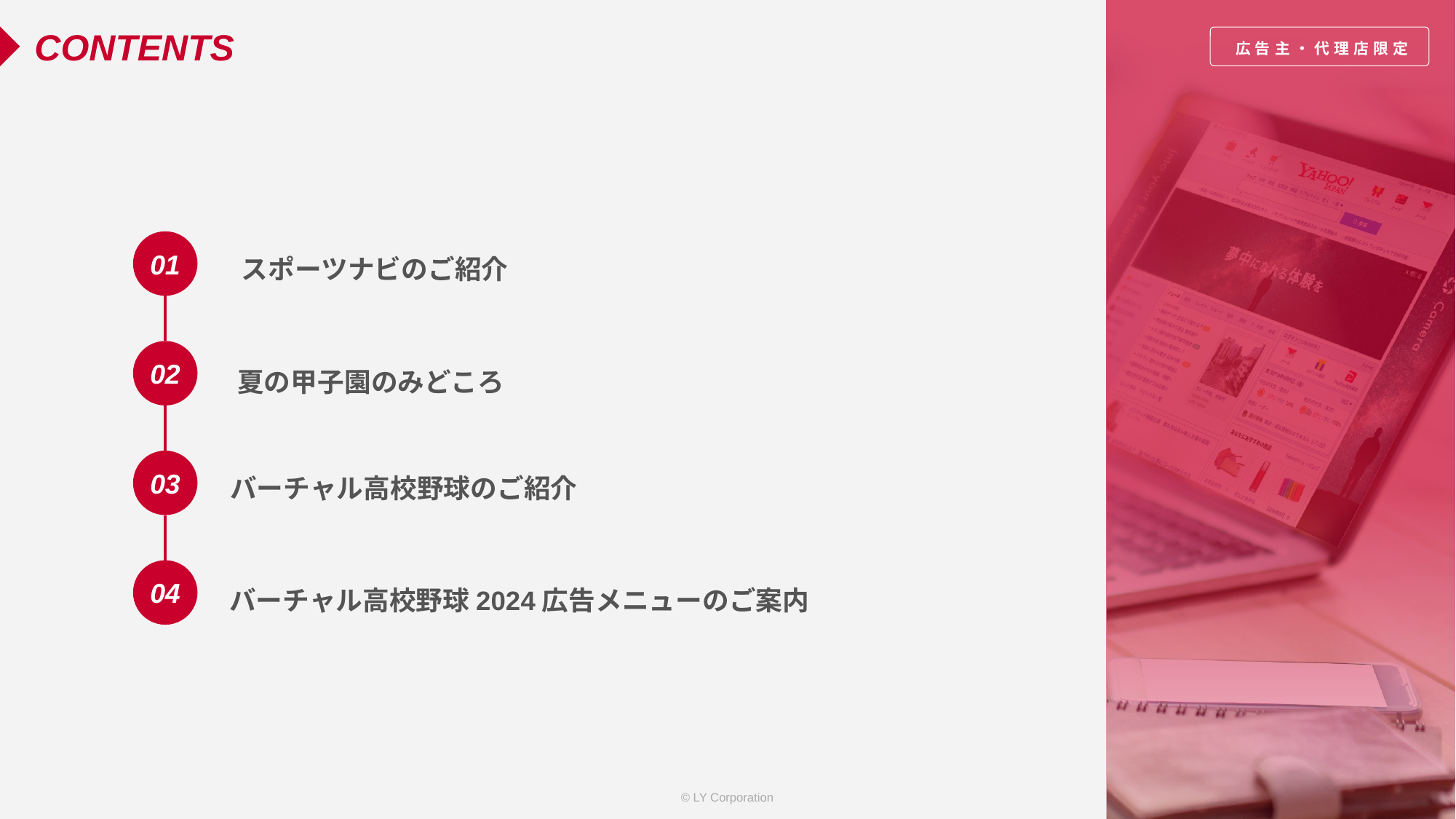

スポーツナビのご紹介
夏の甲子園のみどころ
バーチャル高校野球のご紹介
バーチャル高校野球2024広告メニューのご案内